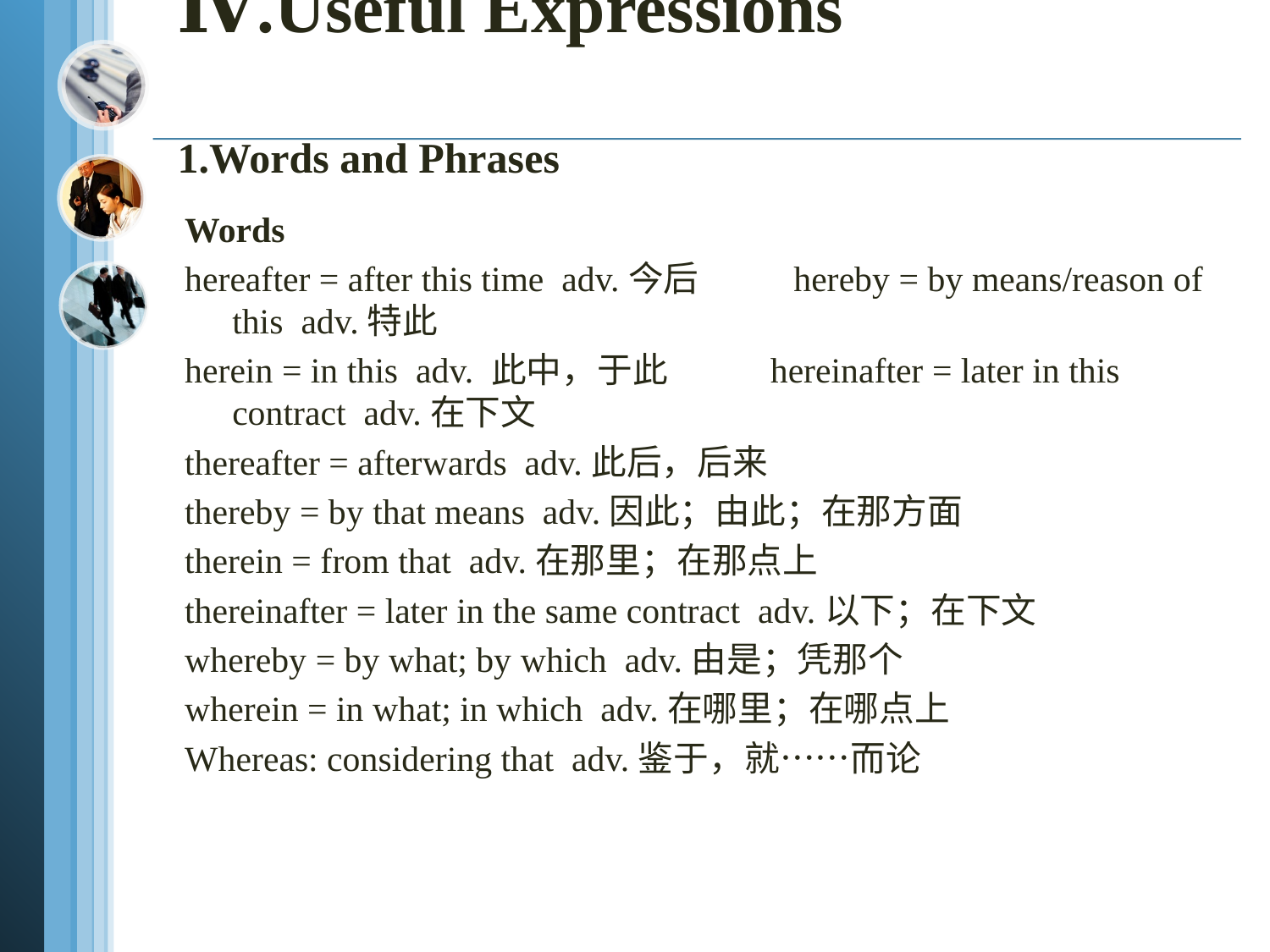

# Ⅳ.Useful Expressions 1.Words and Phrases
Words
hereafter = after this time  adv.今后           hereby = by means/reason of this  adv.特此
herein = in this  adv. 此中，于此            hereinafter = later in this contract  adv.在下文
thereafter = afterwards  adv.此后，后来
thereby = by that means  adv.因此；由此；在那方面
therein = from that  adv.在那里；在那点上
thereinafter = later in the same contract  adv.以下；在下文
whereby = by what; by which  adv.由是；凭那个
wherein = in what; in which  adv.在哪里；在哪点上
Whereas: considering that  adv.鉴于，就……而论